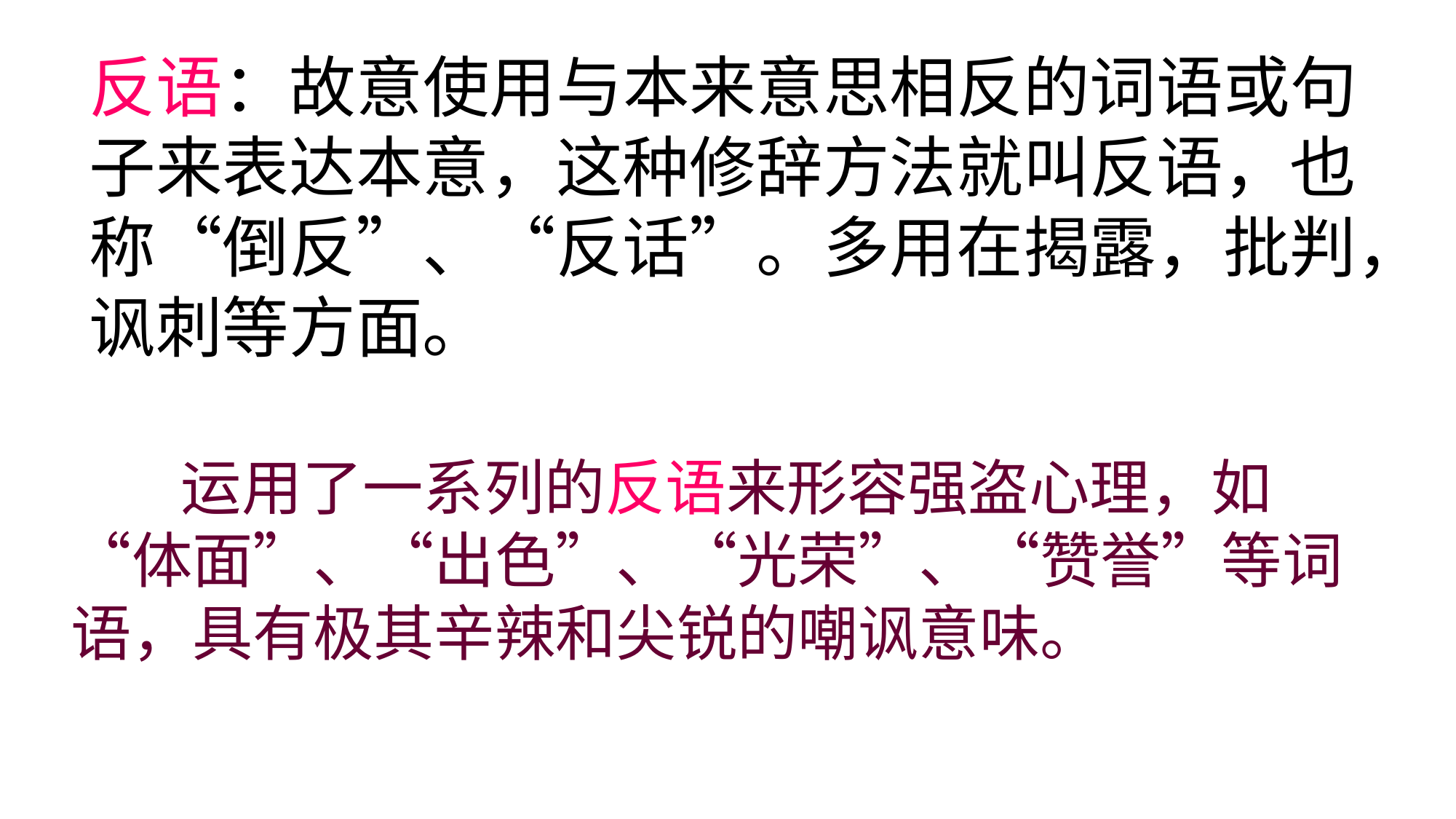

反语：故意使用与本来意思相反的词语或句子来表达本意，这种修辞方法就叫反语，也称“倒反”、“反话”。多用在揭露，批判，讽刺等方面。
       运用了一系列的反语来形容强盗心理，如“体面”、“出色”、“光荣”、“赞誉”等词语，具有极其辛辣和尖锐的嘲讽意味。